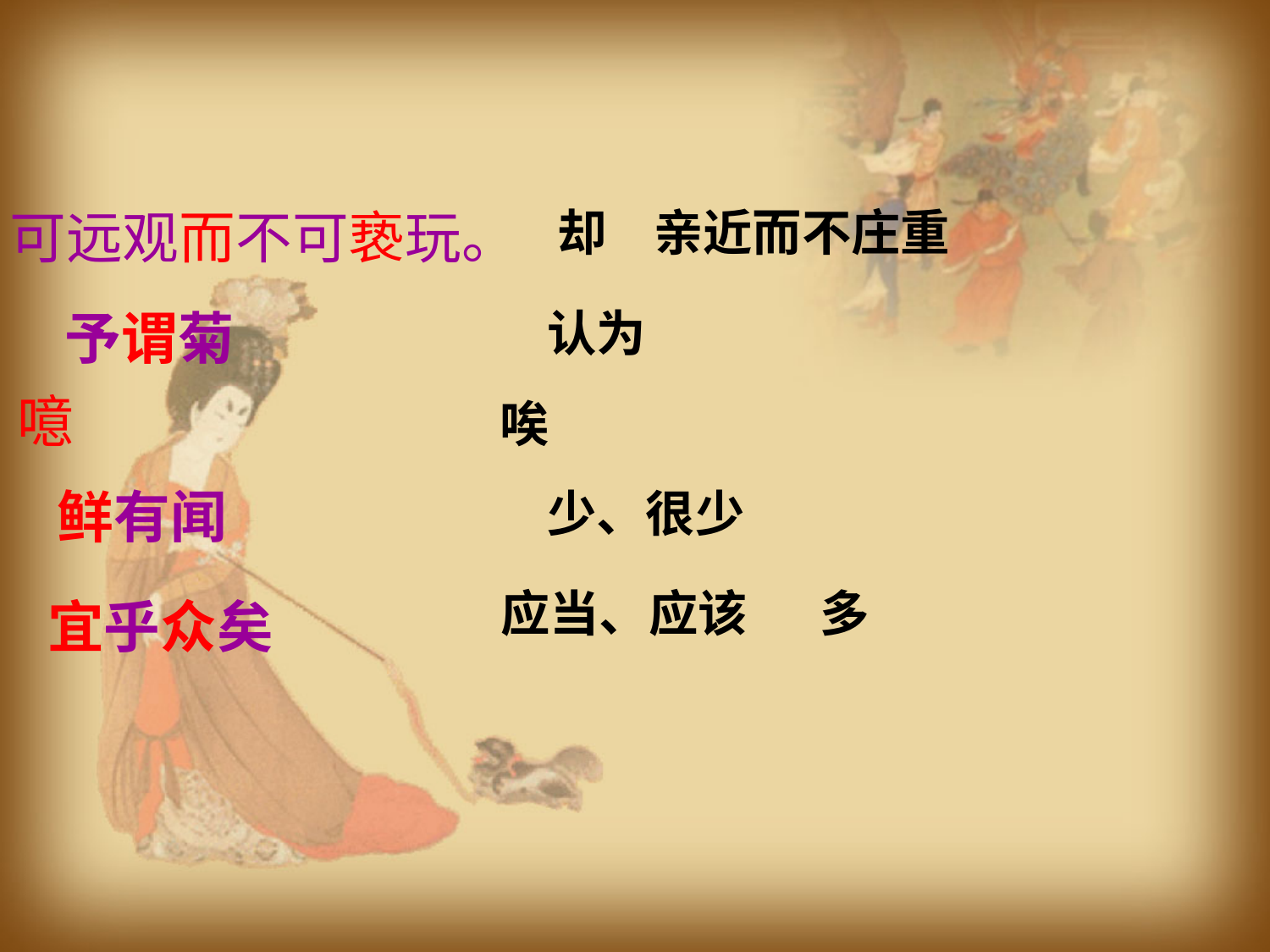

却
亲近而不庄重
可远观而不可亵玩。
认为
予谓菊
噫
唉
鲜有闻
少、很少
应当、应该
多
宜乎众矣